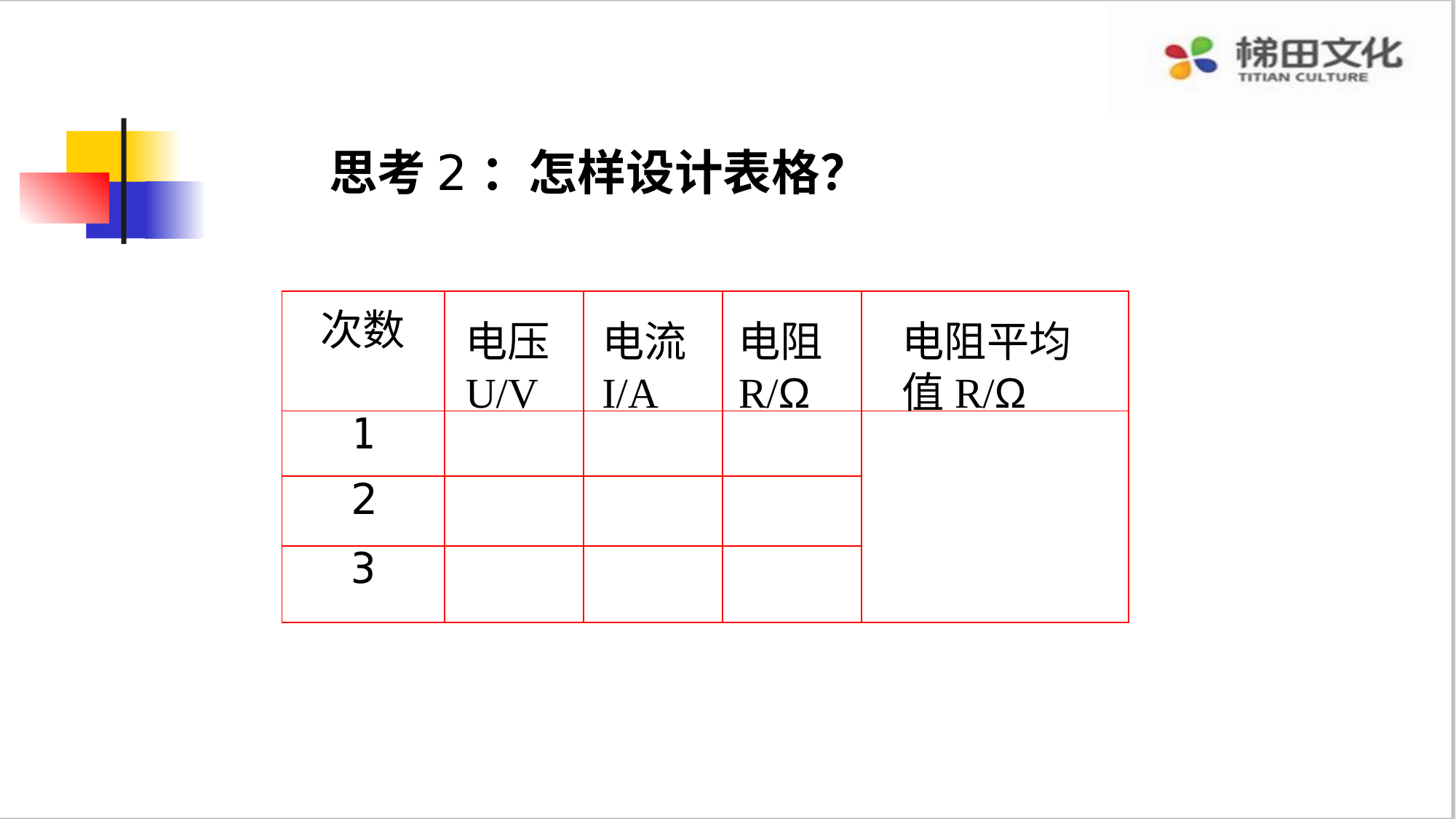

思考2：怎样设计表格？
| 次数 |  |  |  |  |
| --- | --- | --- | --- | --- |
| 1 |  |  |  |  |
| 2 |  |  |  |  |
| 3 |  |  |  |  |
电压U/V
电流I/A
电阻R/Ω
电阻平均值R/Ω